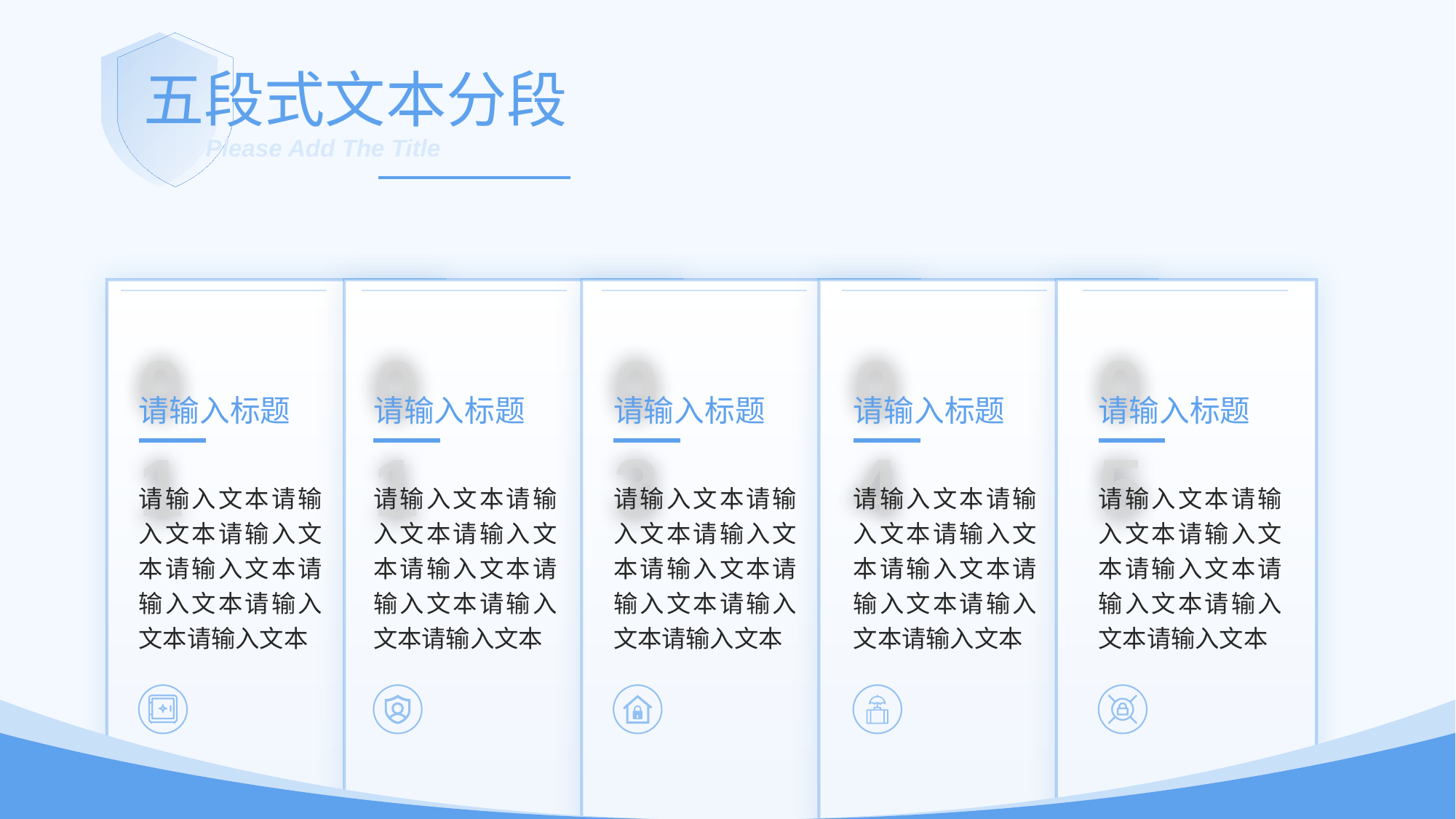

五段式文本分段
Please Add The Title

01
请输入标题
请输入文本请输入文本请输入文本请输入文本请输入文本请输入文本请输入文本
01
请输入标题
请输入文本请输入文本请输入文本请输入文本请输入文本请输入文本请输入文本
03
请输入标题
请输入文本请输入文本请输入文本请输入文本请输入文本请输入文本请输入文本
04
请输入标题
请输入文本请输入文本请输入文本请输入文本请输入文本请输入文本请输入文本
05
请输入标题
请输入文本请输入文本请输入文本请输入文本请输入文本请输入文本请输入文本